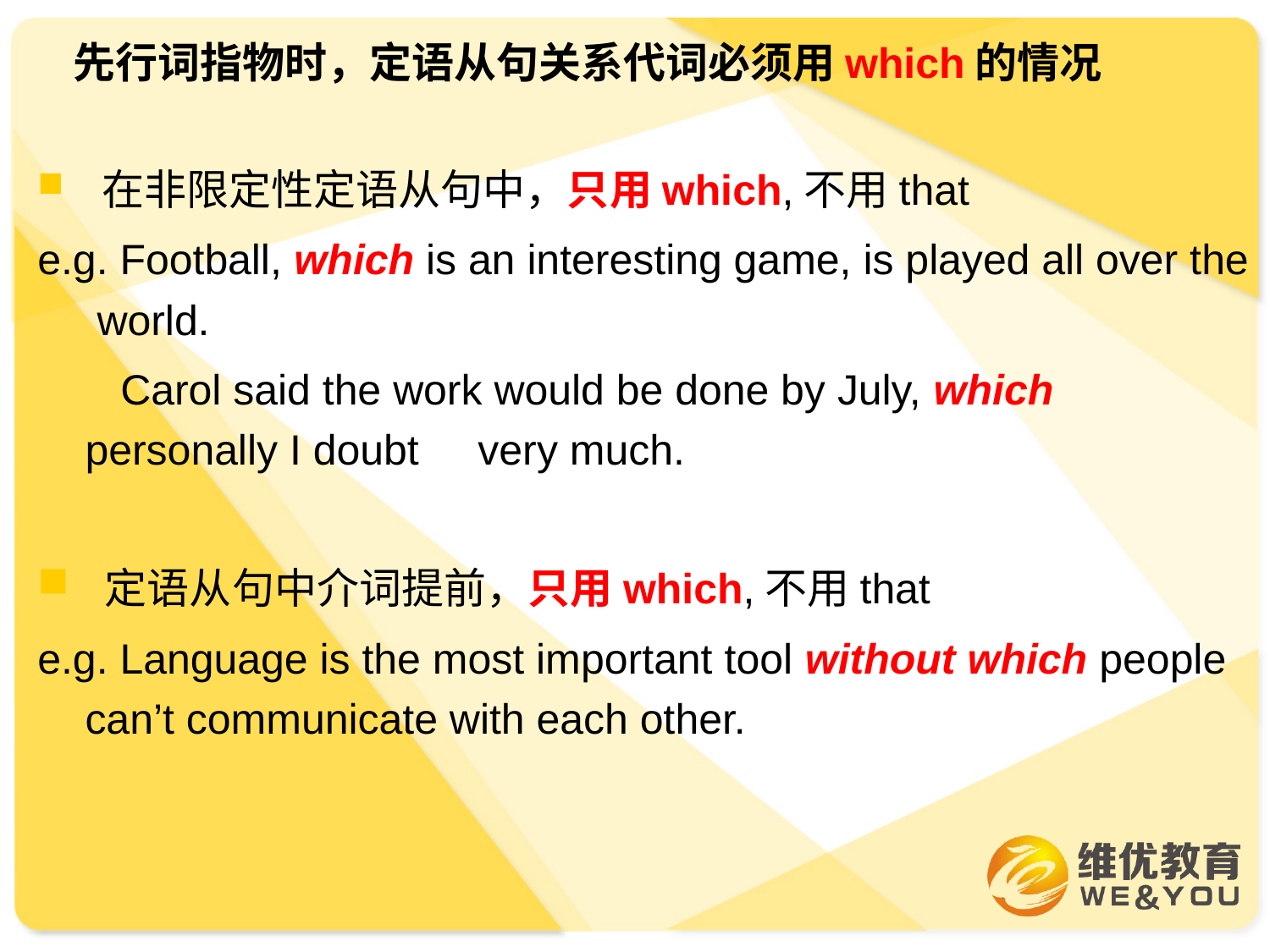

# 先行词指物时，定语从句关系代词必须用which的情况
 在非限定性定语从句中，只用which,不用that
e.g. Football, which is an interesting game, is played all over the  world.
       Carol said the work would be done by July, which personally I doubt     very much.

 定语从句中介词提前，只用which,不用that
e.g. Language is the most important tool without which people  can’t communicate with each other.